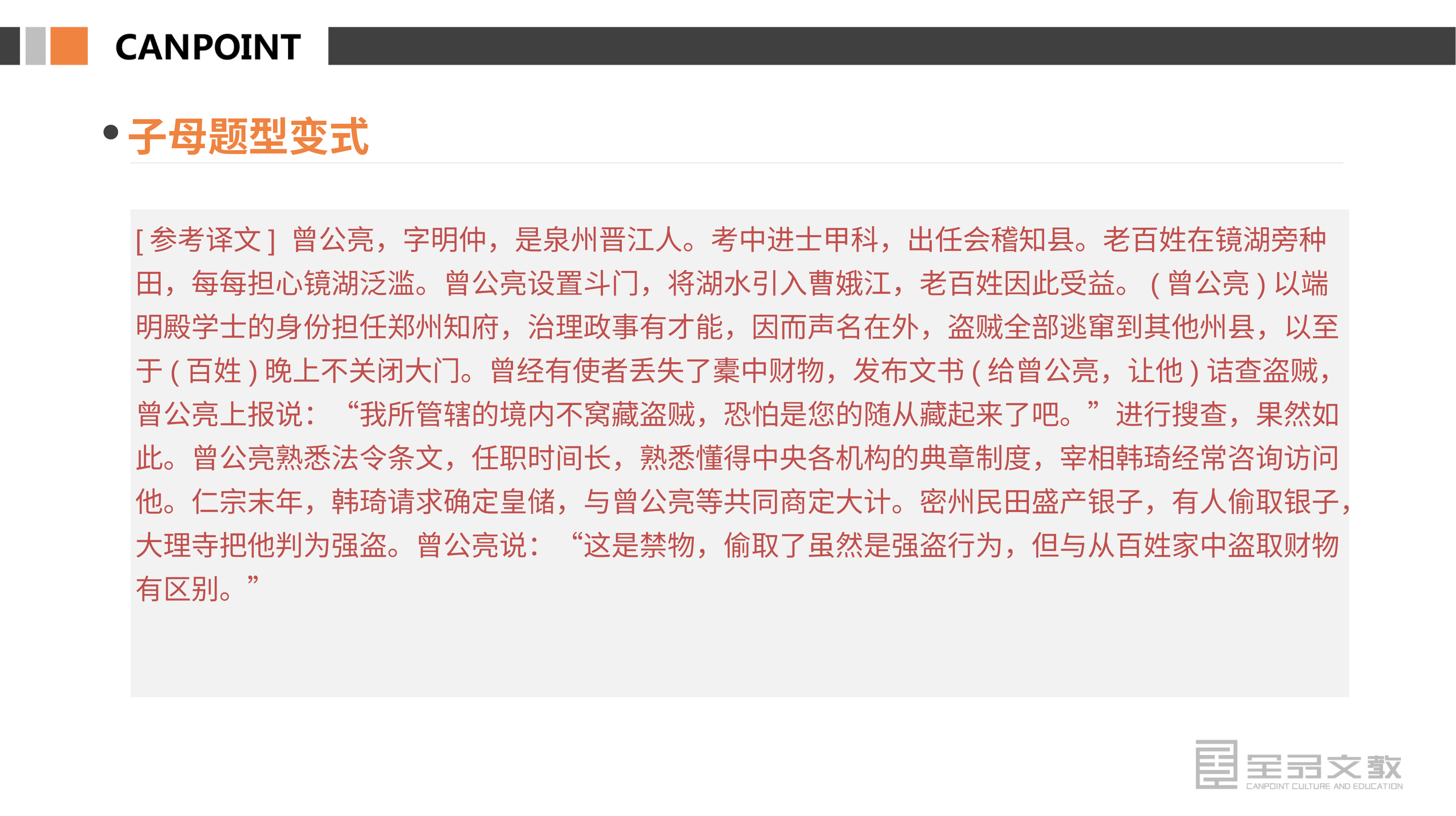

子母题型变式

[参考译文] 曾公亮，字明仲，是泉州晋江人。考中进士甲科，出任会稽知县。老百姓在镜湖旁种田，每每担心镜湖泛滥。曾公亮设置斗门，将湖水引入曹娥江，老百姓因此受益。(曾公亮)以端明殿学士的身份担任郑州知府，治理政事有才能，因而声名在外，盗贼全部逃窜到其他州县，以至于(百姓)晚上不关闭大门。曾经有使者丢失了橐中财物，发布文书(给曾公亮，让他)诘查盗贼，曾公亮上报说：“我所管辖的境内不窝藏盗贼，恐怕是您的随从藏起来了吧。”进行搜查，果然如此。曾公亮熟悉法令条文，任职时间长，熟悉懂得中央各机构的典章制度，宰相韩琦经常咨询访问他。仁宗末年，韩琦请求确定皇储，与曾公亮等共同商定大计。密州民田盛产银子，有人偷取银子，大理寺把他判为强盗。曾公亮说：“这是禁物，偷取了虽然是强盗行为，但与从百姓家中盗取财物有区别。”